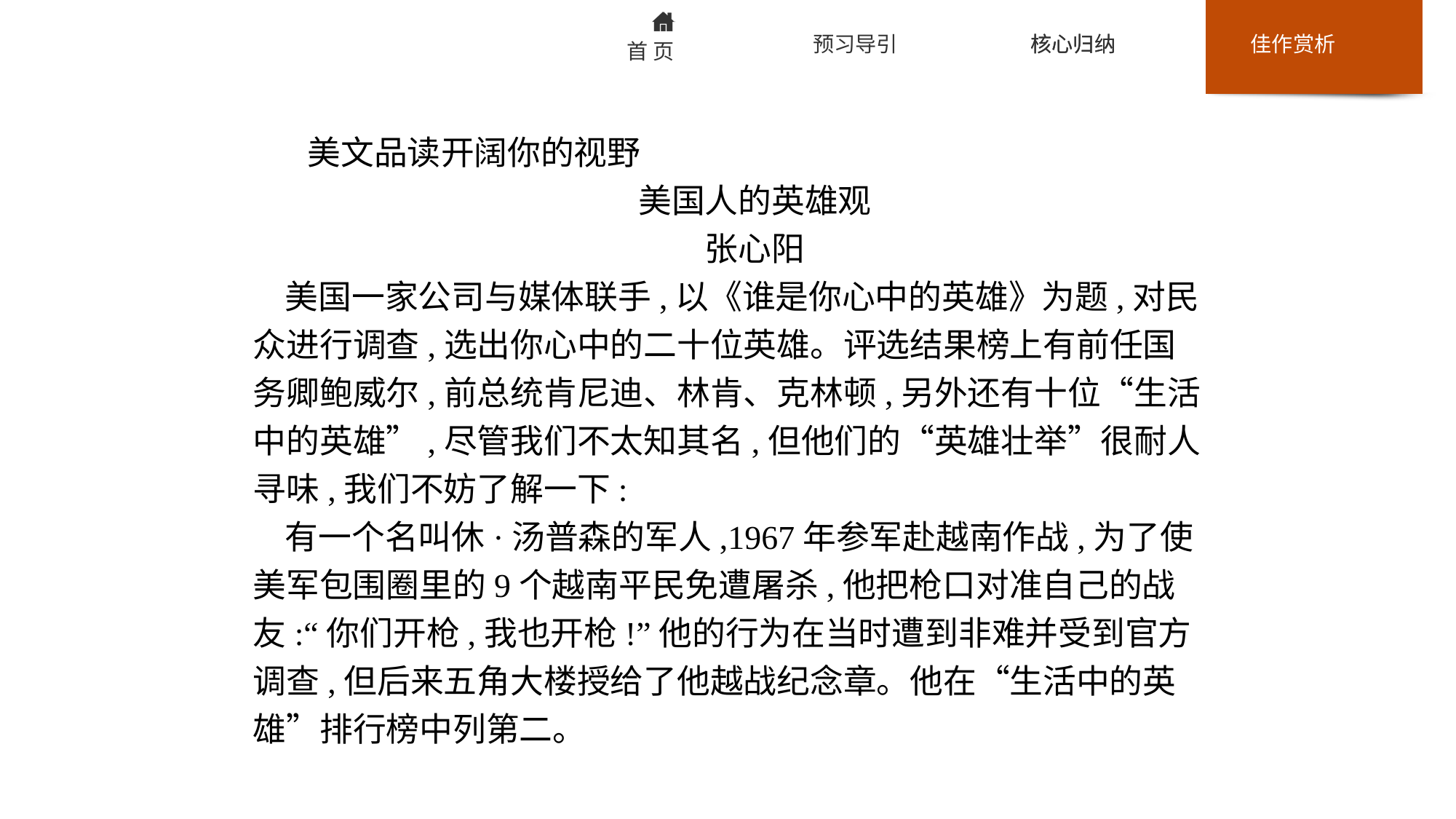

美文品读开阔你的视野
美国人的英雄观
张心阳
美国一家公司与媒体联手,以《谁是你心中的英雄》为题,对民众进行调查,选出你心中的二十位英雄。评选结果榜上有前任国务卿鲍威尔,前总统肯尼迪、林肯、克林顿,另外还有十位“生活中的英雄”,尽管我们不太知其名,但他们的“英雄壮举”很耐人寻味,我们不妨了解一下:
有一个名叫休·汤普森的军人,1967年参军赴越南作战,为了使美军包围圈里的9个越南平民免遭屠杀,他把枪口对准自己的战友:“你们开枪,我也开枪!”他的行为在当时遭到非难并受到官方调查,但后来五角大楼授给了他越战纪念章。他在“生活中的英雄”排行榜中列第二。